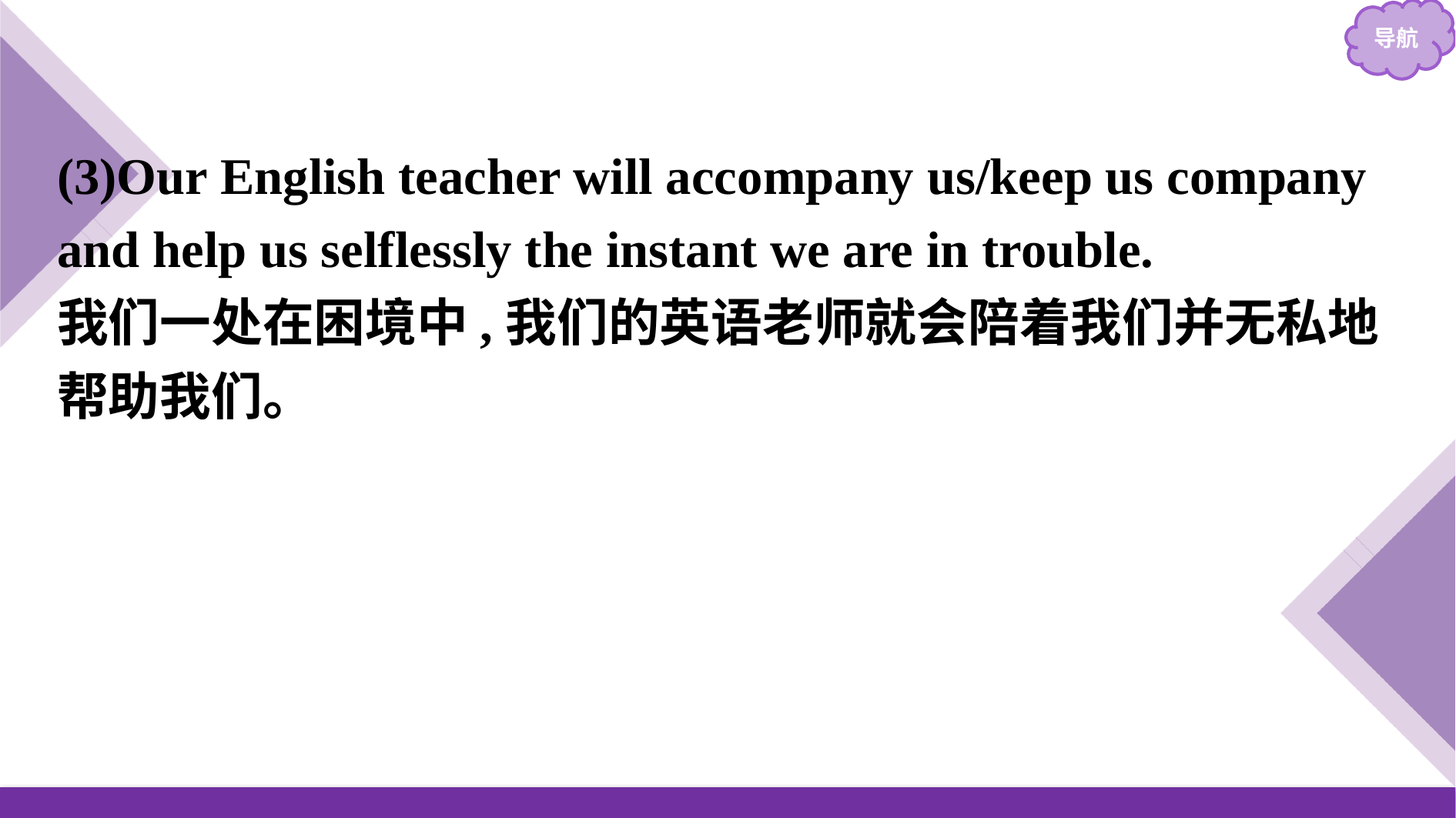

(3)Our English teacher will accompany us/keep us company and help us selflessly the instant we are in trouble.
我们一处在困境中,我们的英语老师就会陪着我们并无私地帮助我们。